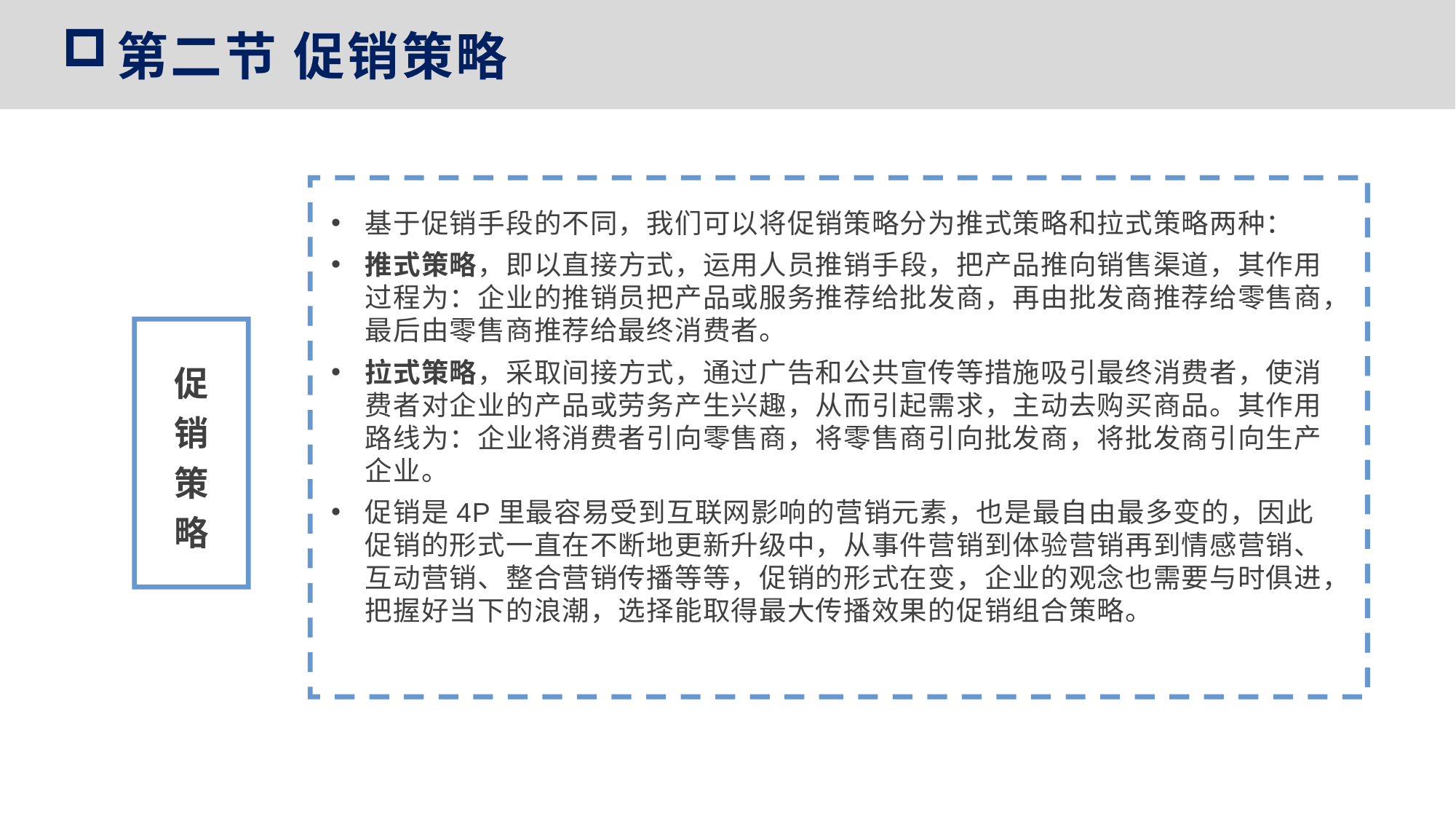

第二节 促销策略

基于促销手段的不同，我们可以将促销策略分为推式策略和拉式策略两种：
推式策略，即以直接方式，运用人员推销手段，把产品推向销售渠道，其作用过程为：企业的推销员把产品或服务推荐给批发商，再由批发商推荐给零售商，最后由零售商推荐给最终消费者。
拉式策略，采取间接方式，通过广告和公共宣传等措施吸引最终消费者，使消费者对企业的产品或劳务产生兴趣，从而引起需求，主动去购买商品。其作用路线为：企业将消费者引向零售商，将零售商引向批发商，将批发商引向生产企业。
促销是4P里最容易受到互联网影响的营销元素，也是最自由最多变的，因此促销的形式一直在不断地更新升级中，从事件营销到体验营销再到情感营销、互动营销、整合营销传播等等，促销的形式在变，企业的观念也需要与时俱进，把握好当下的浪潮，选择能取得最大传播效果的促销组合策略。

促
销
策
略